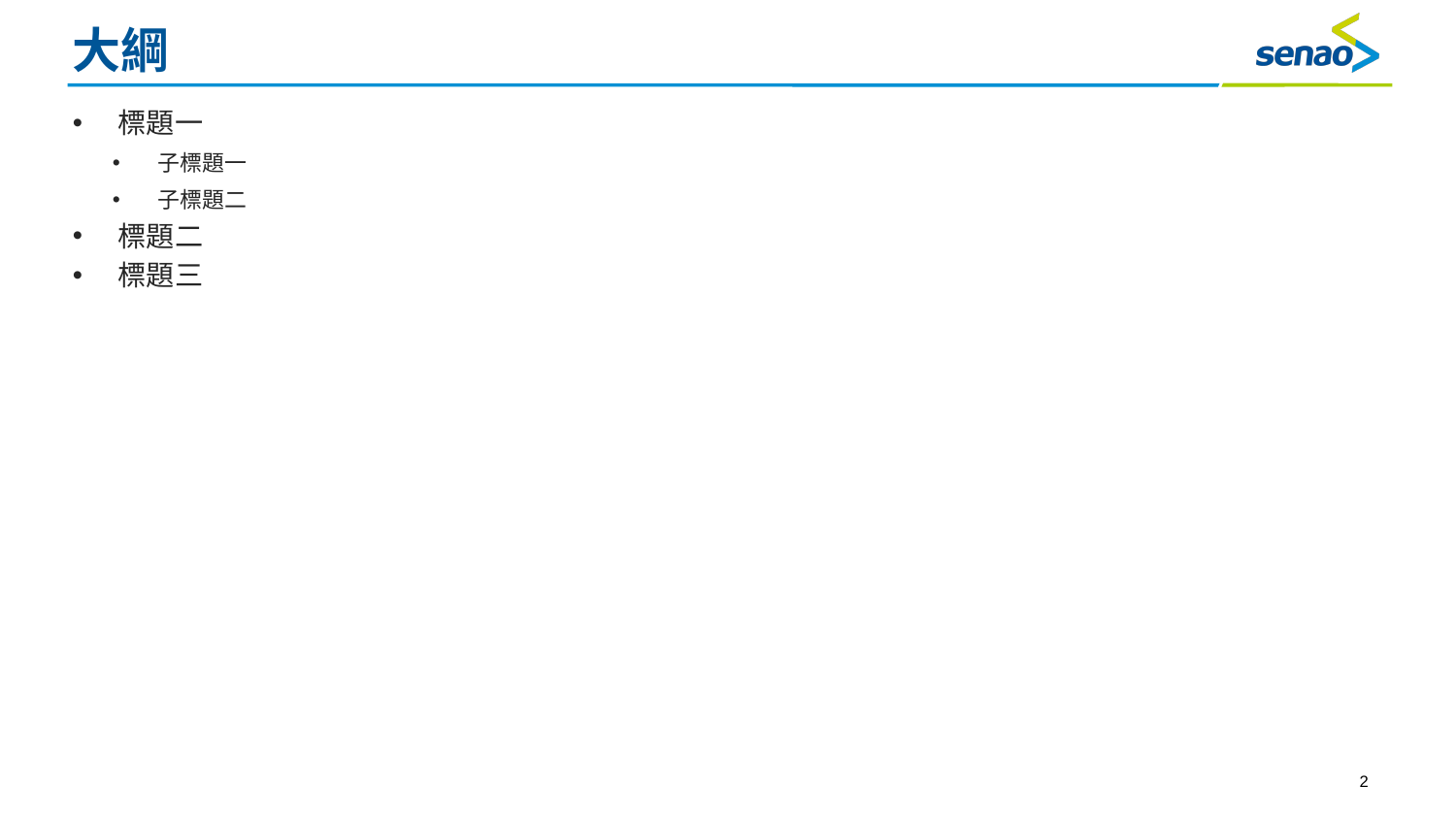

# 大綱
標題一
子標題一
子標題二
標題二
標題三

2